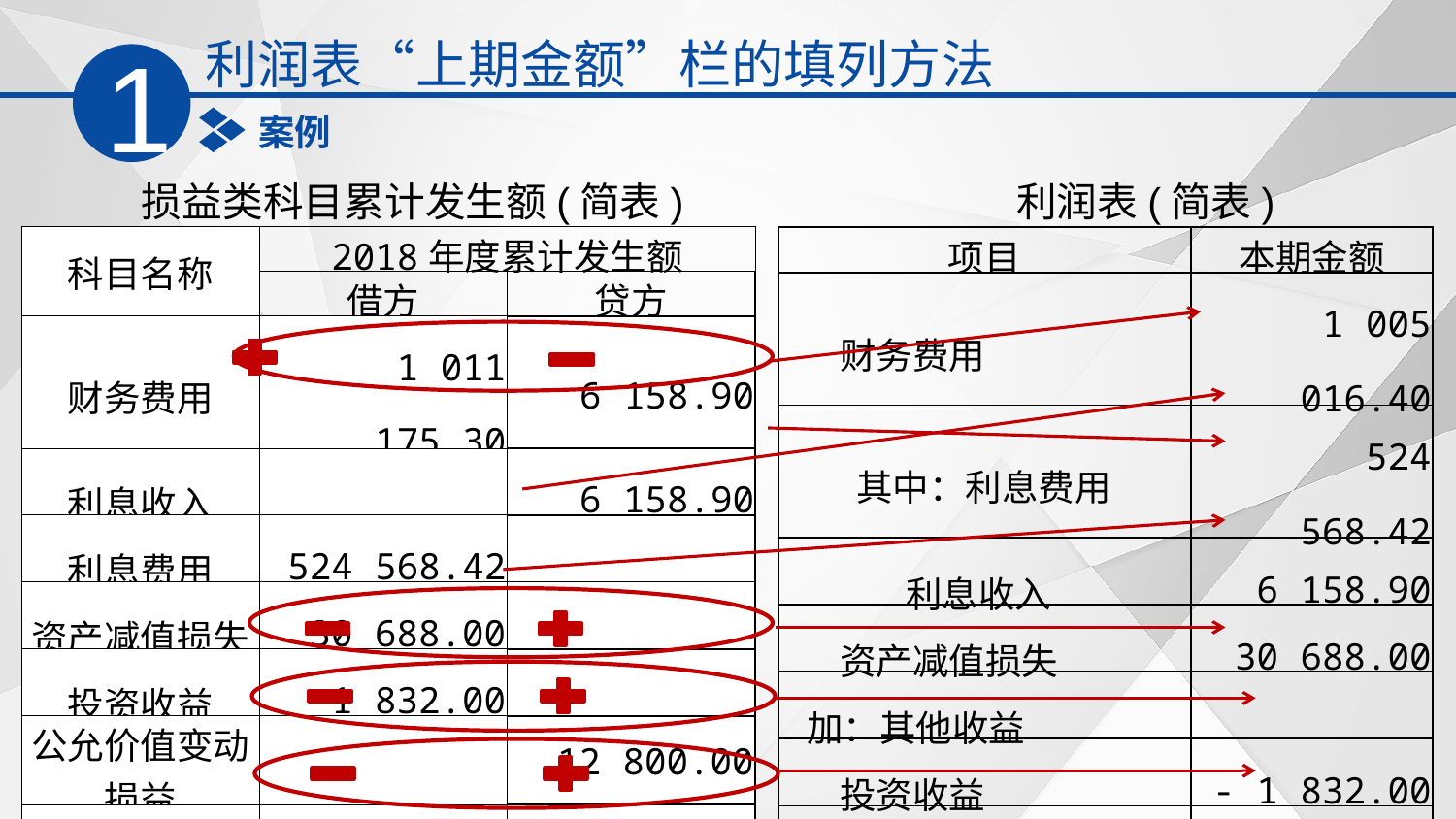

利润表“上期金额”栏的填列方法
1

案例

损益类科目累计发生额(简表)
利润表(简表)
| 科目名称 | 2018年度累计发生额 |  |
| --- | --- | --- |
|  | 借方 | 贷方 |
| 财务费用 | 1 011 175.30 | 6 158.90 |
| 利息收入 |  | 6 158.90 |
| 利息费用 | 524 568.42 |  |
| 资产减值损失 | 30 688.00 |  |
| 投资收益 | 1 832.00 |  |
| 公允价值变动损益 |  | 12 800.00 |
| 资产处置损益 | 8 892.00 | 20 640.00 |
| 项目 | 本期金额 |
| --- | --- |
| 财务费用 | 1 005 016.40 |
| 其中：利息费用 | 524 568.42 |
| 利息收入 | 6 158.90 |
| 资产减值损失 | 30 688.00 |
| 加：其他收益 |  |
| 投资收益 | - 1 832.00 |
| 公允价值变动收益 | 12 800.00 |
| 资产处置收益 | 11 748.00 |